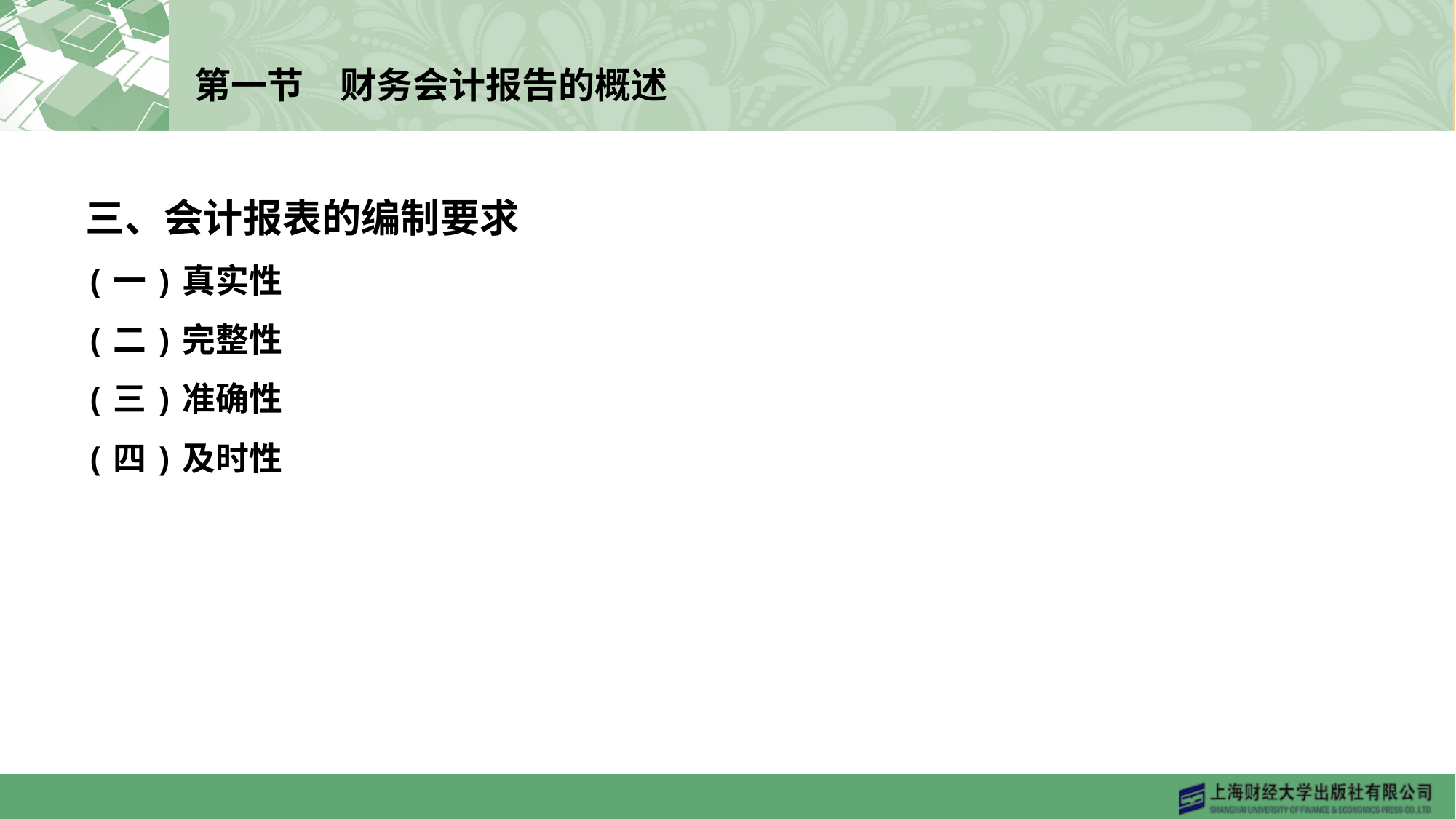

# 第一节　财务会计报告的概述
三、会计报表的编制要求
(一)真实性
(二)完整性
(三)准确性
(四)及时性